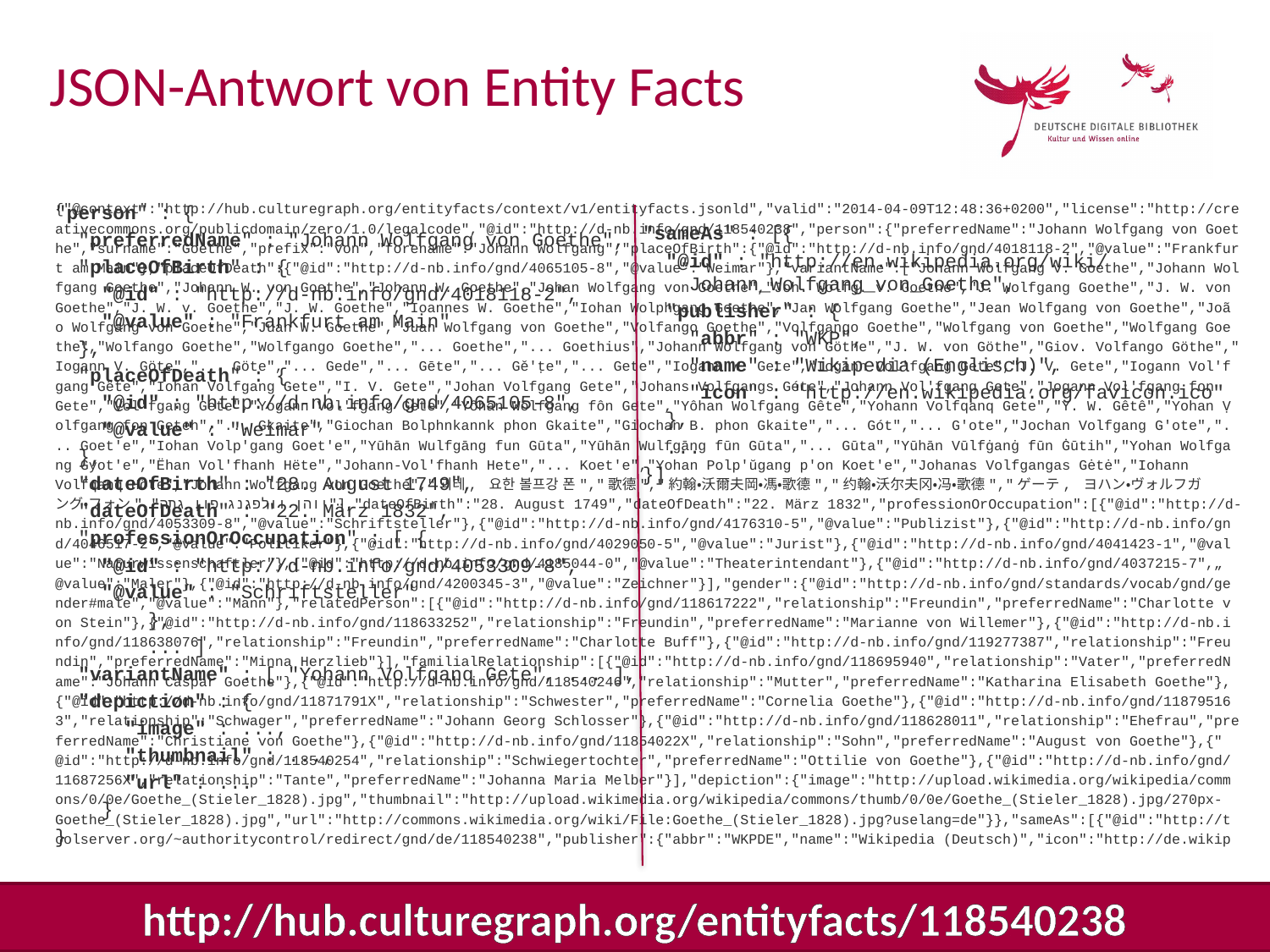

JSON-Antwort von Entity Facts
{"@context":"http://hub.culturegraph.org/entityfacts/context/v1/entityfacts.jsonld","valid":"2014-04-09T12:48:36+0200","license":"http://cre
ativecommons.org/publicdomain/zero/1.0/legalcode","@id":"http://d-nb.info/gnd/118540238","person":{"preferredName":"Johann Wolfgang von Goet
he","surname":"Goethe","prefix":"von","forename":"Johann Wolfgang","placeOfBirth":{"@id":"http://d-nb.info/gnd/4018118-2","@value":"Frankfur
t am Main"},"placeOfDeath":{"@id":"http://d-nb.info/gnd/4065105-8","@value":"Weimar"},"variantName":["Johann Wolfgang v. Goethe","Johann Wol
fgang Goethe","Johann W. von Goethe","Johann W. Goethe","Johan Wolfgang von Goethe","Joh. Wolfg. v. Goethe","J. Wolfgang Goethe","J. W. von
Goethe","J. W. v. Goethe","J. W. Goethe","Ioannes W. Goethe","Iohan Wolphgang Goethe","Jan Wolfgang Goethe","Jean Wolfgang von Goethe","Joã
o Wolfgang von Goethe","Juan W. Goethe","Juan Wolfgang von Goethe","Volfango Goethe","Volfgango Goethe","Wolfgang von Goethe","Wolfgang Goe
the","Wolfango Goethe","Wolfgango Goethe","... Goethe","... Goethius","Johann Wolfgang von Göthe","J. W. von Göthe","Giov. Volfango Göthe","
Iogann V. Göte","... Göte","... Gede","... Gēte","... Gě'ṭe","... Gete","Iogann W. Gete","Iogann Volʹfgang Gete","J. V. Gete","Iogann Vol'f
gang Ge͏̈te","Iohan Volfgang Gete","I. V. Gete","Johan Volfgang Gete","Johans Volfgangs Géte","Johann Volʹfgang Gete","Jogann Vol'fgang fon
Gete","Volʹfgang Gete","Yogann Volʹfgang Gete","Yôhân Wôlfgang fôn Gete","Yôhan Wolfgang Gête","Yohann Volfqanq Gete","Y. W. Gêtê","Yohan Ṿ
olfgang fon Geteh","... Gkaite","Giochan Bolphnkannk phon Gkaite","Giochan B. phon Gkaite","... Gót","... G'ote","Jochan Volfgang G'ote",".
.. Goet'e","Iohan Volp'gang Goet'e","Yūhān Wulfgāng fun Gūta","Yūhān Wulfgāng fūn Gūta","... Gūta","Yūhān Vūlfġanġ fūn Ġūtih","Yohan Wolfga
ng Gyot'e","E͏̈han Vol'fhanh He͏̈te","Johann-Vol'fhanh Hete","... Koet'e","Yohan Polp'ŭgang p'on Koet'e","Johanas Volfgangas Gėtė","Iohann
Volfqanq Höte","Johann Wolfgang von Goethe","괴테, 요한 볼프강 폰","歌德","約翰・沃爾夫岡・馮・歌德","约翰・沃尔夫冈・冯・歌德","ゲーテ, ヨハン・ヴォルフガ
ング・フォン","יוהן וולפגנג פון גתה"],"dateOfBirth":"28. August 1749","dateOfDeath":"22. März 1832","professionOrOccupation":[{"@id":"http://d-
nb.info/gnd/4053309-8","@value":"Schriftsteller"},{"@id":"http://d-nb.info/gnd/4176310-5","@value":"Publizist"},{"@id":"http://d-nb.info/gn
d/4046517-2","@value":"Politiker"},{"@id":"http://d-nb.info/gnd/4029050-5","@value":"Jurist"},{"@id":"http://d-nb.info/gnd/4041423-1","@val
ue":"Naturwissenschaftler"},{"@id":"http://d-nb.info/gnd/4185044-0","@value":"Theaterintendant"},{"@id":"http://d-nb.info/gnd/4037215-7",„
@value":"Maler"},{"@id":"http://d-nb.info/gnd/4200345-3","@value":"Zeichner"}],"gender":{"@id":"http://d-nb.info/gnd/standards/vocab/gnd/ge
nder#male","@value":"Mann"},"relatedPerson":[{"@id":"http://d-nb.info/gnd/118617222","relationship":"Freundin","preferredName":"Charlotte v
on Stein"},{"@id":"http://d-nb.info/gnd/118633252","relationship":"Freundin","preferredName":"Marianne von Willemer"},{"@id":"http://d-nb.i
nfo/gnd/118638076","relationship":"Freundin","preferredName":"Charlotte Buff"},{"@id":"http://d-nb.info/gnd/119277387","relationship":"Freu
ndin","preferredName":"Minna Herzlieb"}],"familialRelationship":[{"@id":"http://d-nb.info/gnd/118695940","relationship":"Vater","preferredN
ame":"Johann Caspar Goethe"},{"@id":"http://d-nb.info/gnd/118540246","relationship":"Mutter","preferredName":"Katharina Elisabeth Goethe"},
{"@id":"http://d-nb.info/gnd/11871791X","relationship":"Schwester","preferredName":"Cornelia Goethe"},{"@id":"http://d-nb.info/gnd/11879516
3","relationship":"Schwager","preferredName":"Johann Georg Schlosser"},{"@id":"http://d-nb.info/gnd/118628011","relationship":"Ehefrau","pre
ferredName":"Christiane von Goethe"},{"@id":"http://d-nb.info/gnd/11854022X","relationship":"Sohn","preferredName":"August von Goethe"},{"
@id":"http://d-nb.info/gnd/118540254","relationship":"Schwiegertochter","preferredName":"Ottilie von Goethe"},{"@id":"http://d-nb.info/gnd/
11687256X","relationship":"Tante","preferredName":"Johanna Maria Melber"}],"depiction":{"image":"http://upload.wikimedia.org/wikipedia/comm
ons/0/0e/Goethe_(Stieler_1828).jpg","thumbnail":"http://upload.wikimedia.org/wikipedia/commons/thumb/0/0e/Goethe_(Stieler_1828).jpg/270px-
Goethe_(Stieler_1828).jpg","url":"http://commons.wikimedia.org/wiki/File:Goethe_(Stieler_1828).jpg?uselang=de"}},"sameAs":[{"@id":"http://t
oolserver.org/~authoritycontrol/redirect/gnd/de/118540238","publisher":{"abbr":"WKPDE","name":"Wikipedia (Deutsch)","icon":"http://de.wikip
"person" : {
  "preferredName" : "Johann Wolfgang von Goethe",
  "placeOfBirth" : {
    "@id" : "http://d-nb.info/gnd/4018118-2",
    "@value" : "Frankfurt am Main"
  },
  "placeOfDeath" : {
    "@id" : "http://d-nb.info/gnd/4065105-8",
    "@value" : "Weimar"
  },
  "dateOfBirth" : "28. August 1749",
  "dateOfDeath" : "22. März 1832",
  "professionOrOccupation" : [ {
    "@id" : "http://d-nb.info/gnd/4053309-8",
    "@value" : "Schriftsteller"
        },
        ... ]
  "variantName" : [ "Yohann Volfqanq Gete", ... ],
  "depiction" : {
      "image" : ...,
      "thumbnail" : ...,
      "url" : ...
    }
}
"sameAs" : [{
  "@id" : "http://en.wikipedia.org/wiki/
    Johann_Wolfgang_von_Goethe",
  "publisher" : {
    "abbr" : "WKP",
    "name" : "Wikipedia (Englisch)",
    "icon" : "http://en.wikipedia.org/favicon.ico"
  },
  ...
}]
http://hub.culturegraph.org/entityfacts/118540238